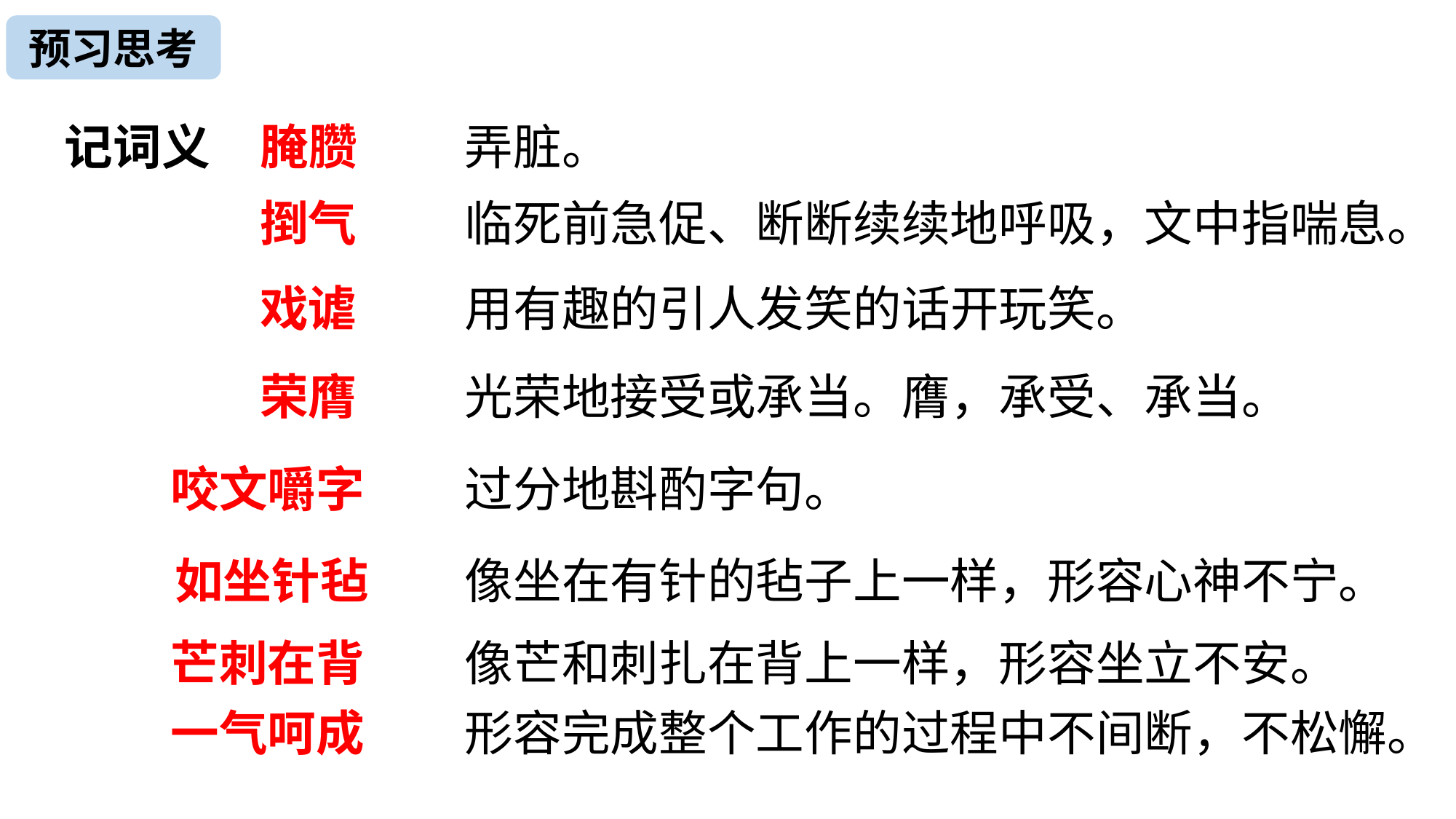

预习思考
腌臜
弄脏。
记词义
捯气
临死前急促、断断续续地呼吸，文中指喘息。
戏谑
用有趣的引人发笑的话开玩笑。
荣膺
光荣地接受或承当。膺，承受、承当。
咬文嚼字
过分地斟酌字句。
如坐针毡
像坐在有针的毡子上一样，形容心神不宁。
像芒和刺扎在背上一样，形容坐立不安。
芒刺在背
一气呵成
形容完成整个工作的过程中不间断，不松懈。